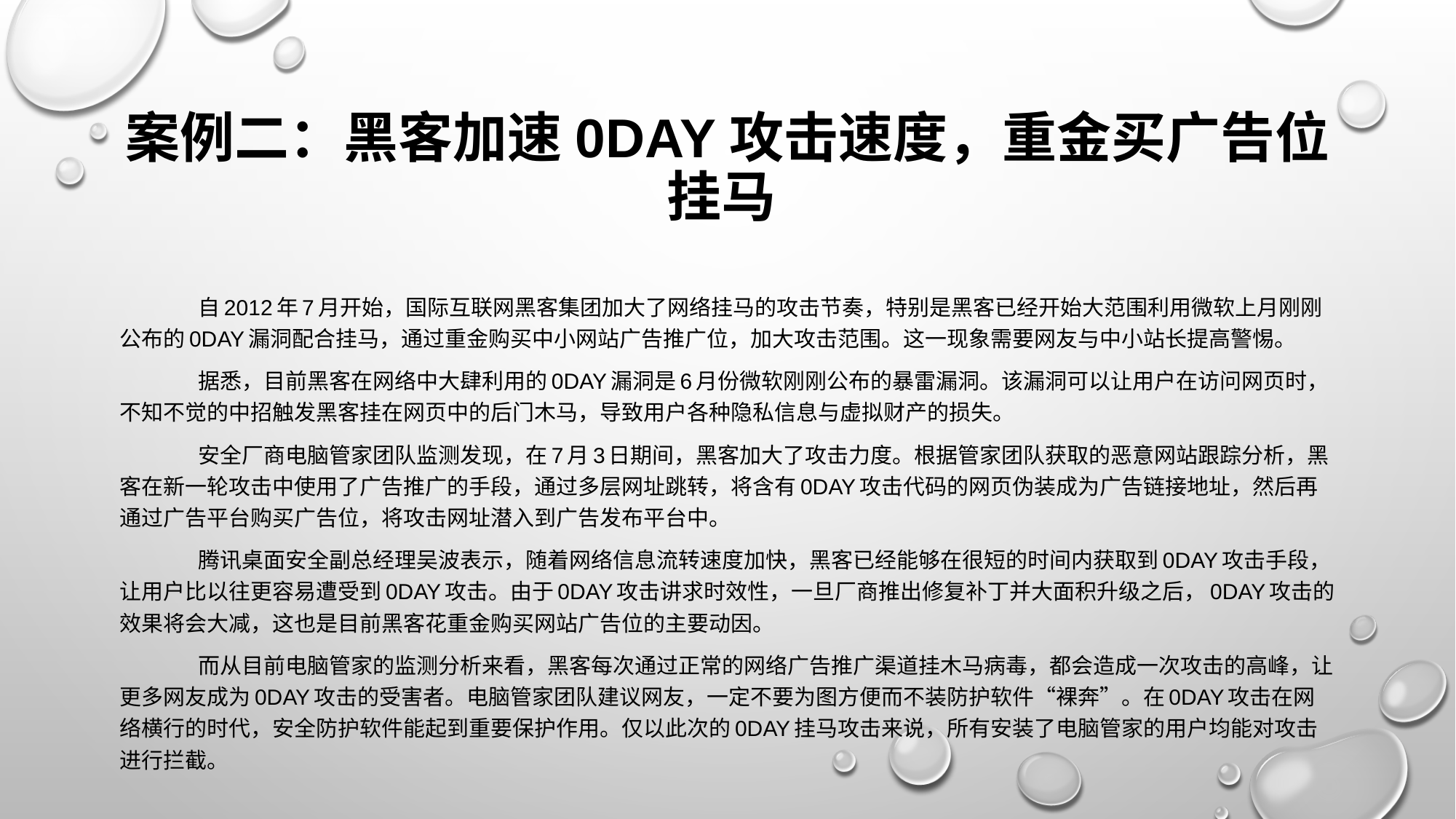

# 案例二：黑客加速0Day攻击速度，重金买广告位挂马
	自2012年7月开始，国际互联网黑客集团加大了网络挂马的攻击节奏，特别是黑客已经开始大范围利用微软上月刚刚公布的0Day漏洞配合挂马，通过重金购买中小网站广告推广位，加大攻击范围。这一现象需要网友与中小站长提高警惕。
	据悉，目前黑客在网络中大肆利用的0Day漏洞是6月份微软刚刚公布的暴雷漏洞。该漏洞可以让用户在访问网页时，不知不觉的中招触发黑客挂在网页中的后门木马，导致用户各种隐私信息与虚拟财产的损失。
	安全厂商电脑管家团队监测发现，在7月3日期间，黑客加大了攻击力度。根据管家团队获取的恶意网站跟踪分析，黑客在新一轮攻击中使用了广告推广的手段，通过多层网址跳转，将含有0Day攻击代码的网页伪装成为广告链接地址，然后再通过广告平台购买广告位，将攻击网址潜入到广告发布平台中。
	腾讯桌面安全副总经理吴波表示，随着网络信息流转速度加快，黑客已经能够在很短的时间内获取到0Day攻击手段，让用户比以往更容易遭受到0Day攻击。由于0Day攻击讲求时效性，一旦厂商推出修复补丁并大面积升级之后，0Day攻击的效果将会大减，这也是目前黑客花重金购买网站广告位的主要动因。
	而从目前电脑管家的监测分析来看，黑客每次通过正常的网络广告推广渠道挂木马病毒，都会造成一次攻击的高峰，让更多网友成为0Day攻击的受害者。电脑管家团队建议网友，一定不要为图方便而不装防护软件“裸奔”。在0Day攻击在网络横行的时代，安全防护软件能起到重要保护作用。仅以此次的0Day挂马攻击来说，所有安装了电脑管家的用户均能对攻击进行拦截。